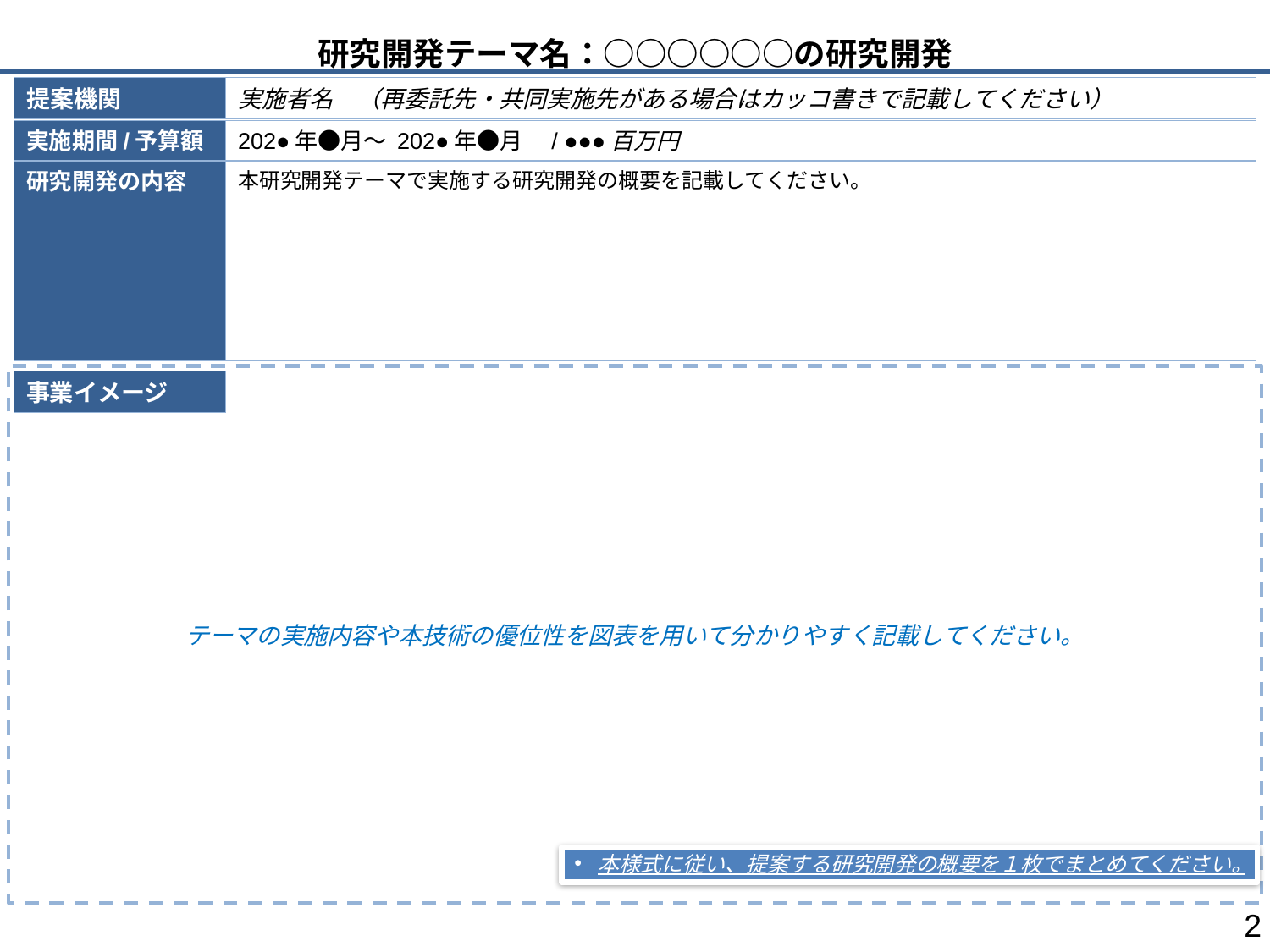

# 研究開発テーマ名：○○○○○○の研究開発
提案機関
実施者名　（再委託先・共同実施先がある場合はカッコ書きで記載してください）
実施期間/予算額
202●年●月～ 202●年●月　/ ●●●百万円
研究開発の内容

本研究開発テーマで実施する研究開発の概要を記載してください。
テーマの実施内容や本技術の優位性を図表を用いて分かりやすく記載してください。
事業イメージ
本様式に従い、提案する研究開発の概要を１枚でまとめてください。
2